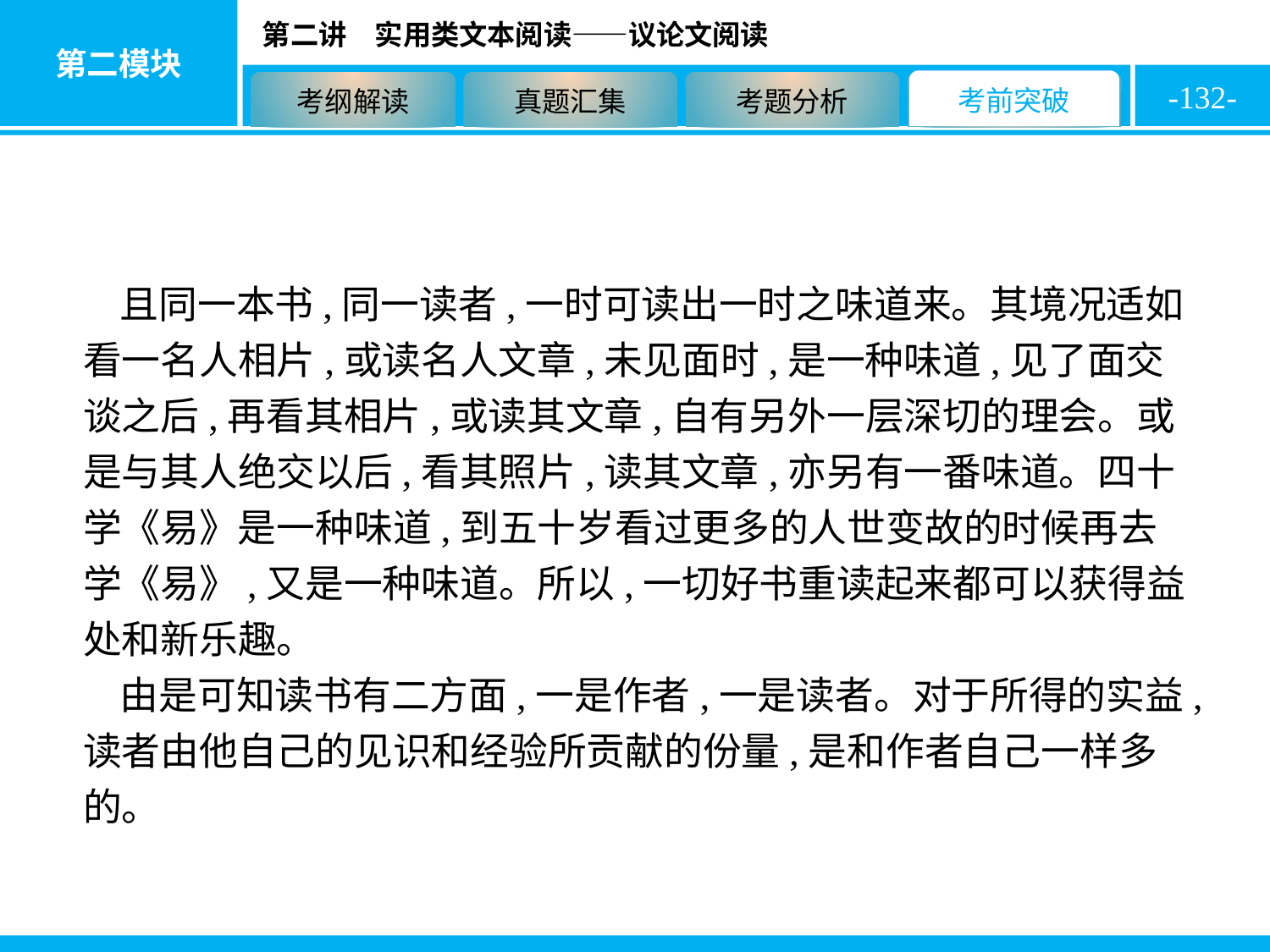

-132-
且同一本书,同一读者,一时可读出一时之味道来。其境况适如看一名人相片,或读名人文章,未见面时,是一种味道,见了面交谈之后,再看其相片,或读其文章,自有另外一层深切的理会。或是与其人绝交以后,看其照片,读其文章,亦另有一番味道。四十学《易》是一种味道,到五十岁看过更多的人世变故的时候再去学《易》,又是一种味道。所以,一切好书重读起来都可以获得益处和新乐趣。
由是可知读书有二方面,一是作者,一是读者。对于所得的实益,读者由他自己的见识和经验所贡献的份量,是和作者自己一样多的。